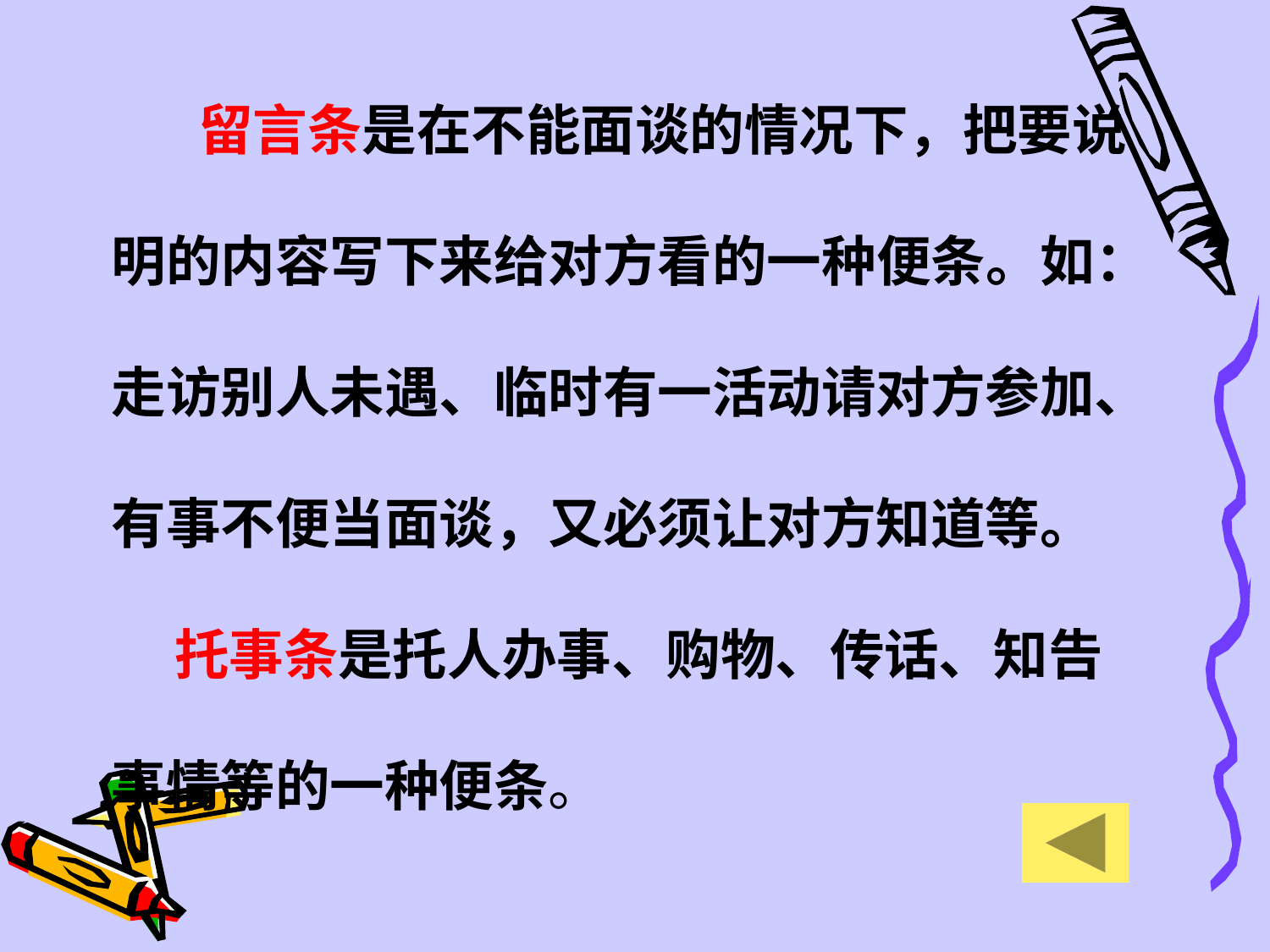

留言条是在不能面谈的情况下，把要说

明的内容写下来给对方看的一种便条。如：

走访别人未遇、临时有一活动请对方参加、

有事不便当面谈，又必须让对方知道等。

    托事条是托人办事、购物、传话、知告

事情等的一种便条。